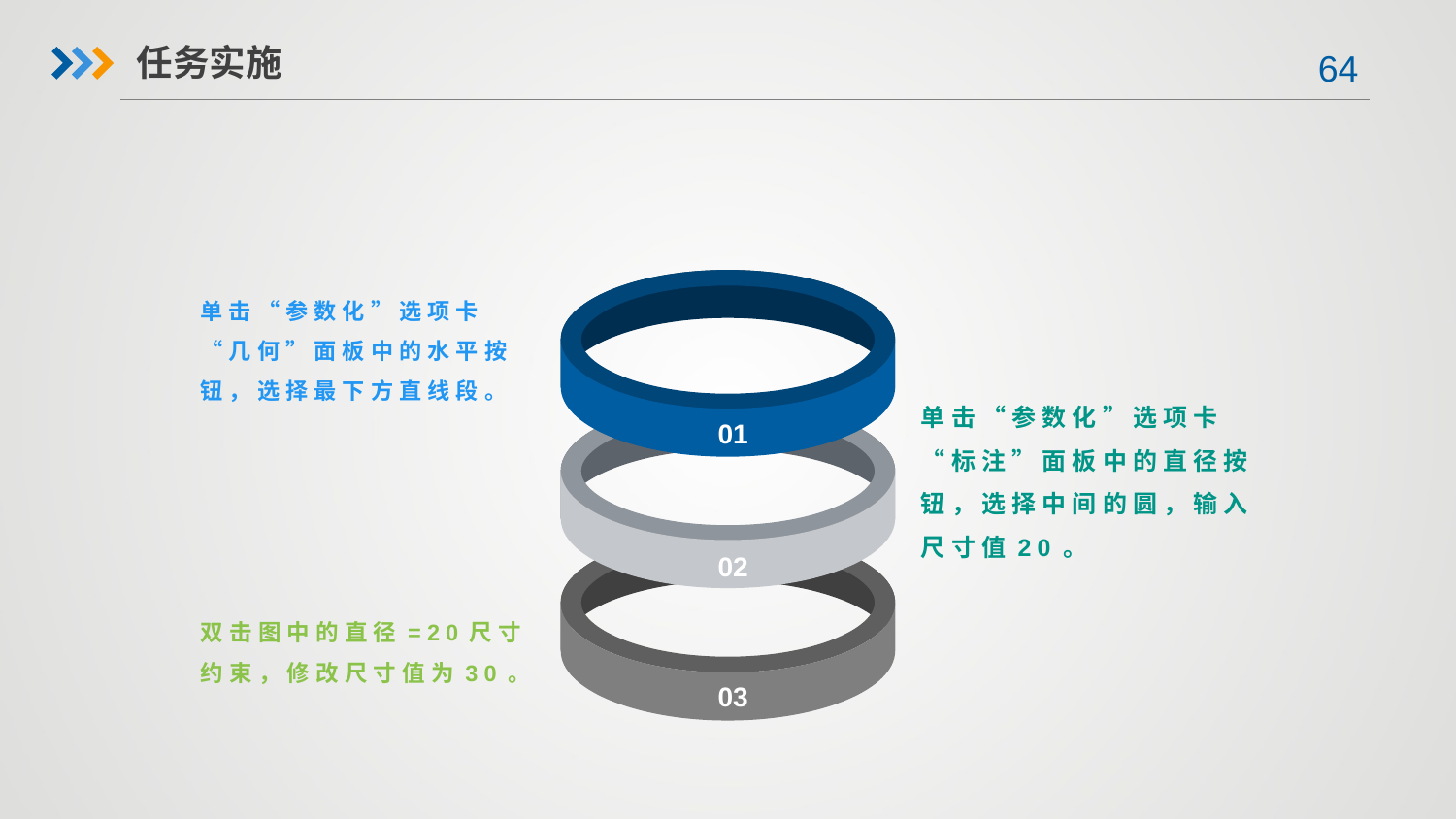

任务实施

单击“参数化”选项卡“几何”面板中的水平按钮，选择最下方直线段。

01
单击“参数化”选项卡“标注”面板中的直径按钮，选择中间的圆，输入尺寸值20。

02
双击图中的直径=20尺寸约束，修改尺寸值为30。
03